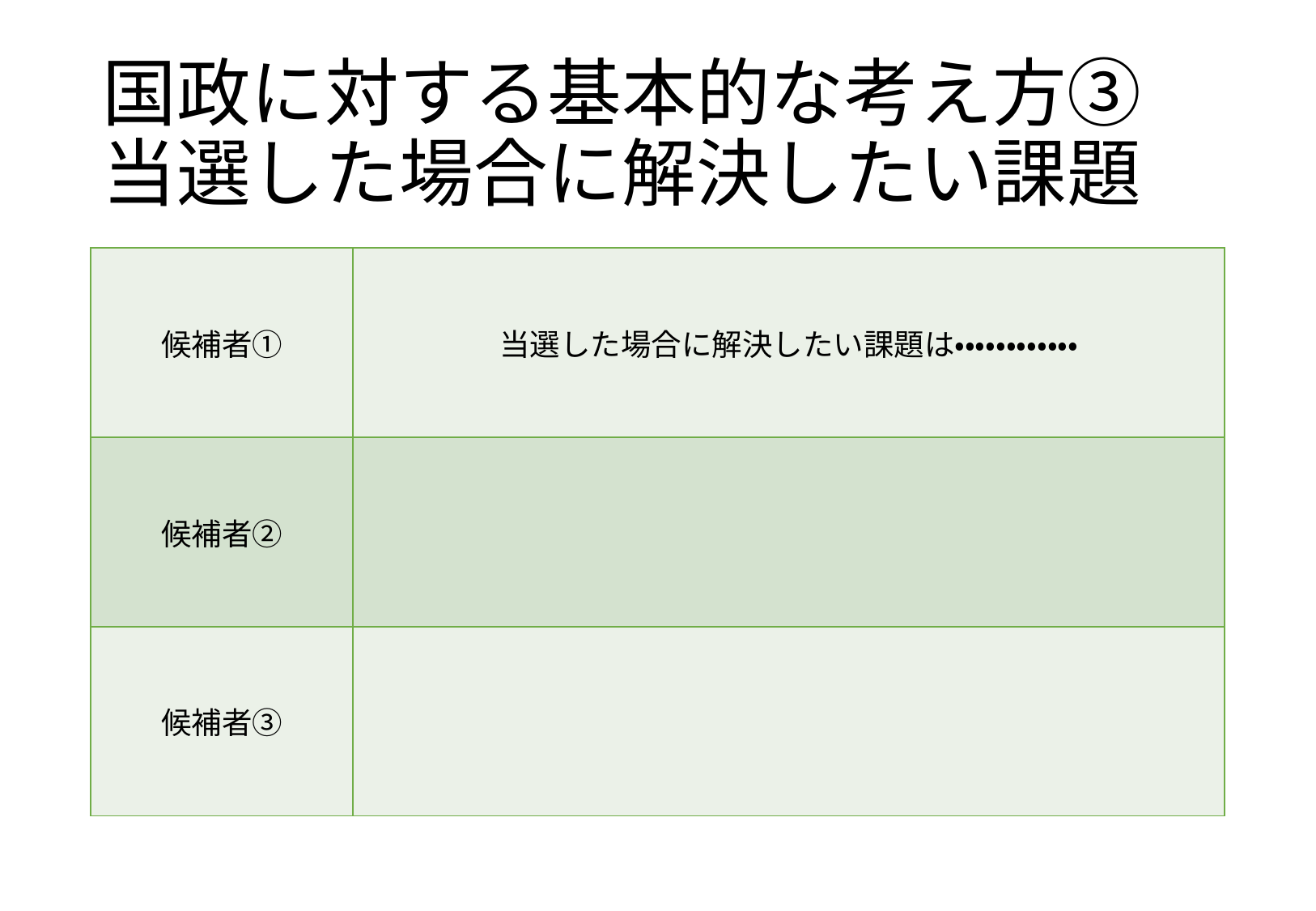

# 国政に対する基本的な考え方③ 当選した場合に解決したい課題
| 候補者① | 当選した場合に解決したい課題は・・・・・・・・・・・・ |
| --- | --- |
| 候補者② |  |
| 候補者③ |  |